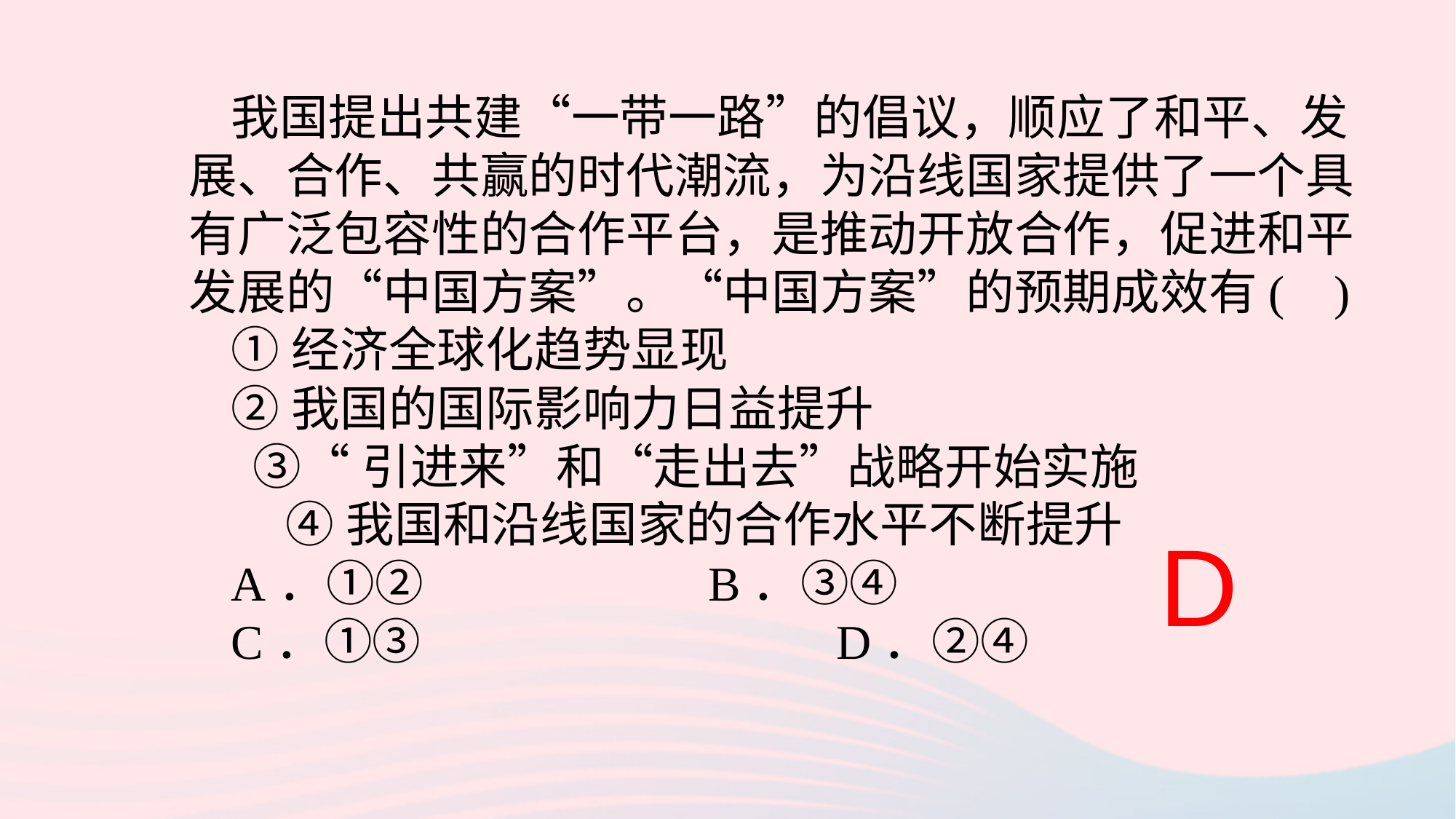

我国提出共建“一带一路”的倡议，顺应了和平、发展、合作、共赢的时代潮流，为沿线国家提供了一个具有广泛包容性的合作平台，是推动开放合作，促进和平发展的“中国方案”。“中国方案”的预期成效有(    )
①经济全球化趋势显现
②我国的国际影响力日益提升
  ③“引进来”和“走出去”战略开始实施
     ④我国和沿线国家的合作水平不断提升
A．①②                         B．③④
C．①③                                     D．②④
D